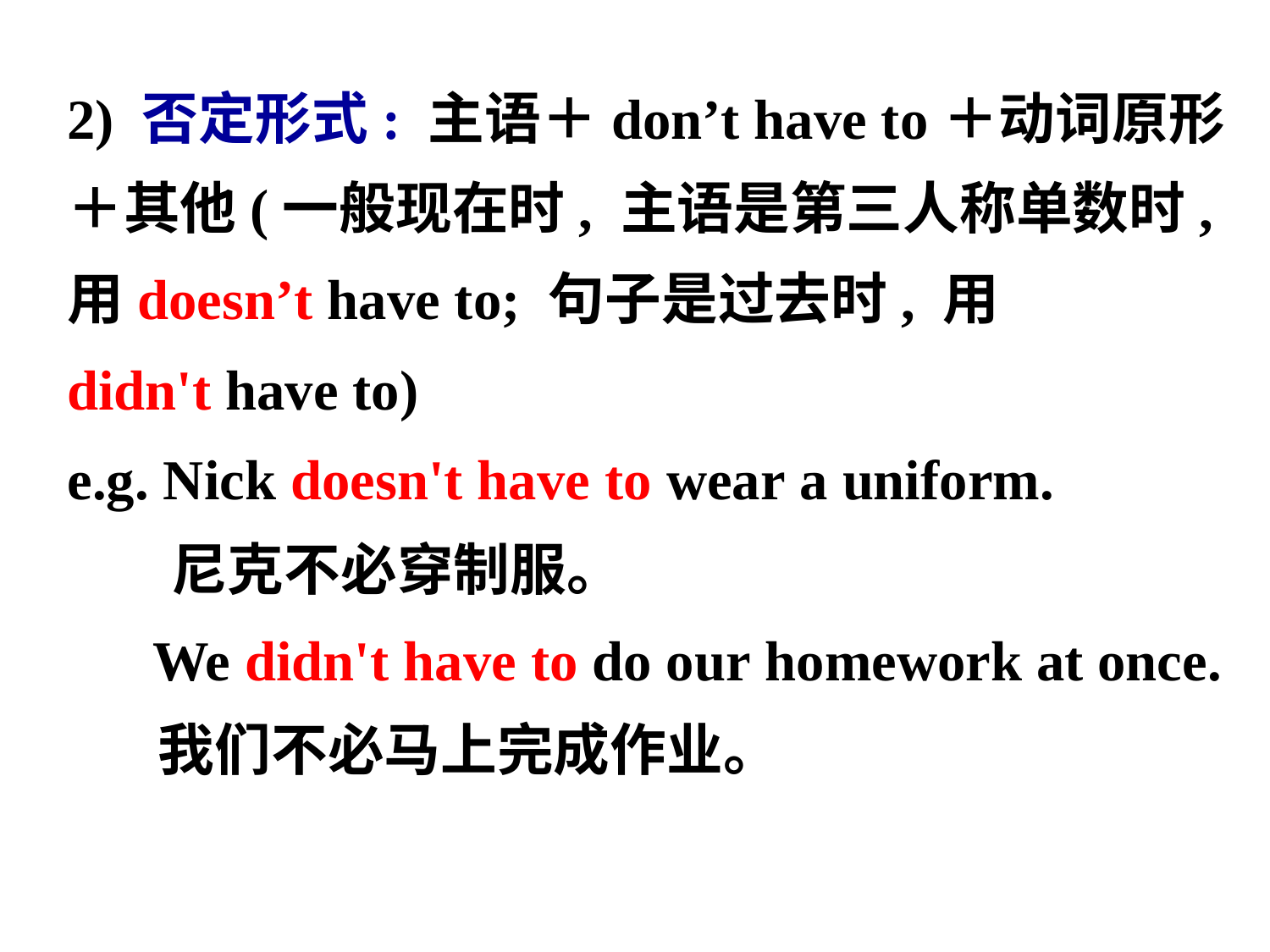

2) 否定形式: 主语＋don’t have to＋动词原形
＋其他(一般现在时, 主语是第三人称单数时,
用doesn’t have to; 句子是过去时, 用
didn't have to)
e.g. Nick doesn't have to wear a uniform.
       尼克不必穿制服。
      We didn't have to do our homework at once.
      我们不必马上完成作业。